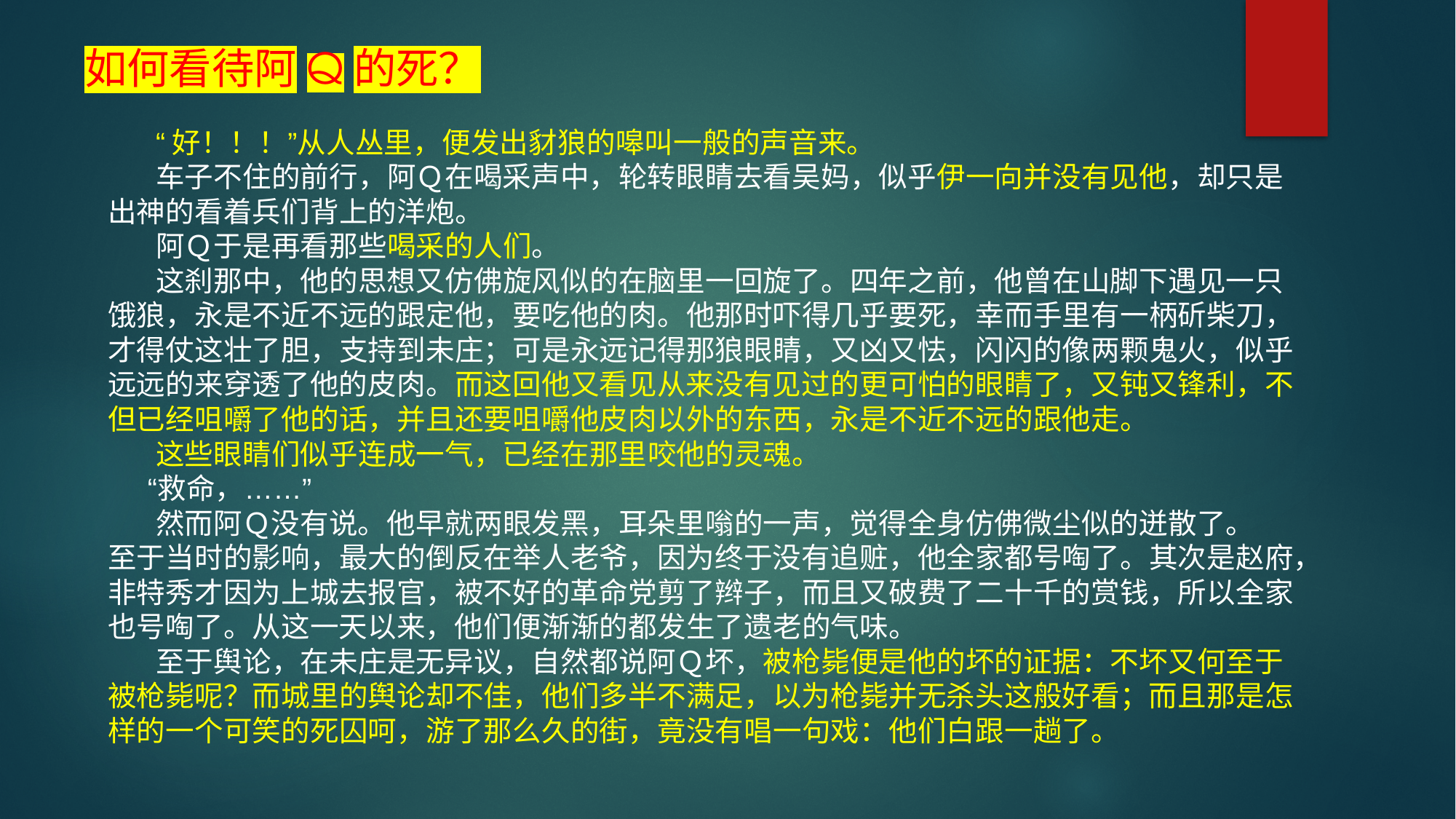

如何看待阿Q的死？
      “好！！！”从人丛里，便发出豺狼的嗥叫一般的声音来。
      车子不住的前行，阿Ｑ在喝采声中，轮转眼睛去看吴妈，似乎伊一向并没有见他，却只是出神的看着兵们背上的洋炮。
      阿Ｑ于是再看那些喝采的人们。
      这刹那中，他的思想又仿佛旋风似的在脑里一回旋了。四年之前，他曾在山脚下遇见一只饿狼，永是不近不远的跟定他，要吃他的肉。他那时吓得几乎要死，幸而手里有一柄斫柴刀，才得仗这壮了胆，支持到未庄；可是永远记得那狼眼睛，又凶又怯，闪闪的像两颗鬼火，似乎远远的来穿透了他的皮肉。而这回他又看见从来没有见过的更可怕的眼睛了，又钝又锋利，不但已经咀嚼了他的话，并且还要咀嚼他皮肉以外的东西，永是不近不远的跟他走。
      这些眼睛们似乎连成一气，已经在那里咬他的灵魂。
     “救命，……”
      然而阿Ｑ没有说。他早就两眼发黑，耳朵里嗡的一声，觉得全身仿佛微尘似的迸散了。
至于当时的影响，最大的倒反在举人老爷，因为终于没有追赃，他全家都号啕了。其次是赵府，非特秀才因为上城去报官，被不好的革命党剪了辫子，而且又破费了二十千的赏钱，所以全家也号啕了。从这一天以来，他们便渐渐的都发生了遗老的气味。
      至于舆论，在未庄是无异议，自然都说阿Ｑ坏，被枪毙便是他的坏的证据：不坏又何至于被枪毙呢？而城里的舆论却不佳，他们多半不满足，以为枪毙并无杀头这般好看；而且那是怎样的一个可笑的死囚呵，游了那么久的街，竟没有唱一句戏：他们白跟一趟了。